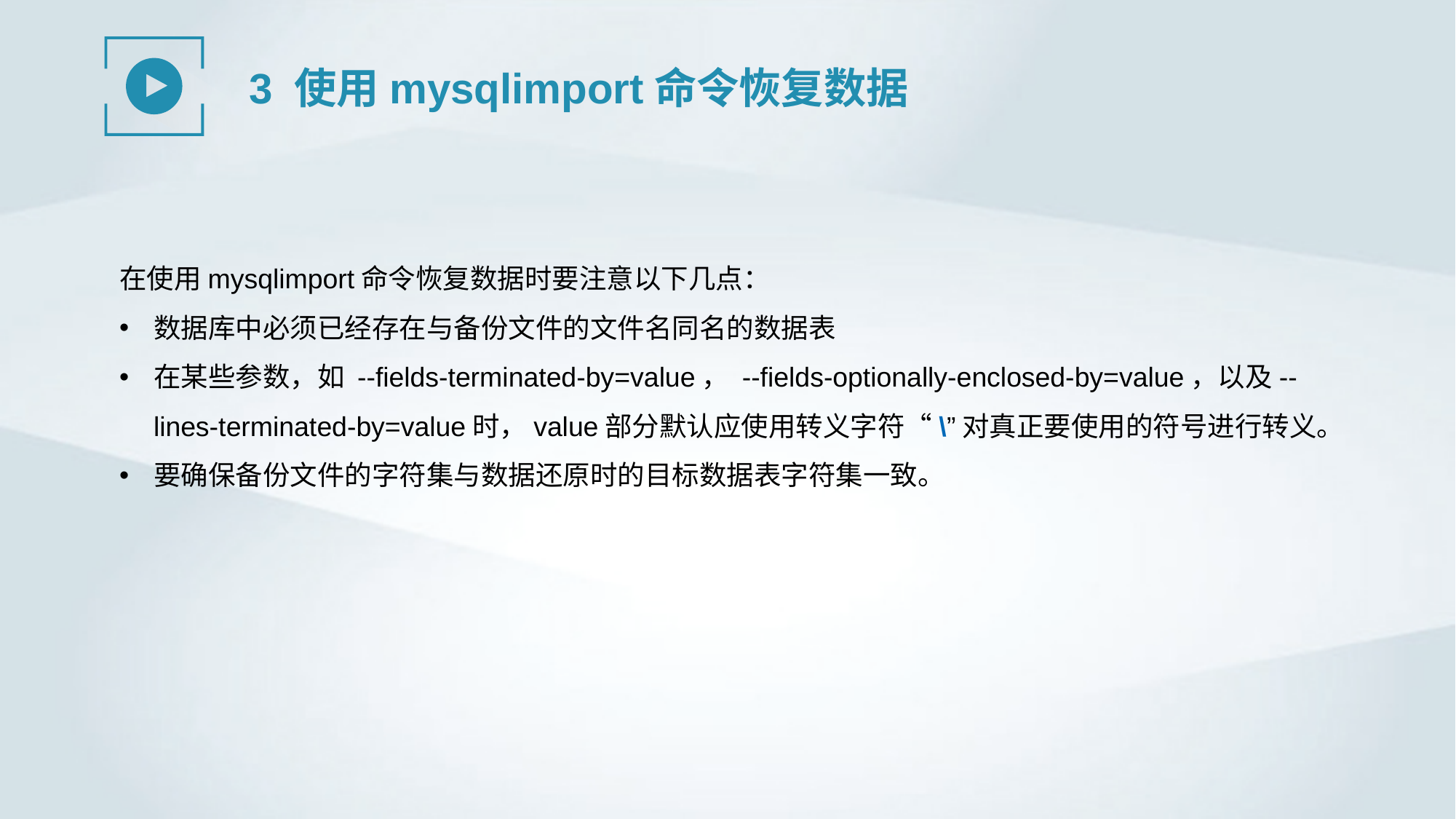

3 使用mysqlimport命令恢复数据
在使用mysqlimport命令恢复数据时要注意以下几点：
数据库中必须已经存在与备份文件的文件名同名的数据表
在某些参数，如 --fields-terminated-by=value， --fields-optionally-enclosed-by=value，以及--lines-terminated-by=value时，value部分默认应使用转义字符“\”对真正要使用的符号进行转义。
要确保备份文件的字符集与数据还原时的目标数据表字符集一致。